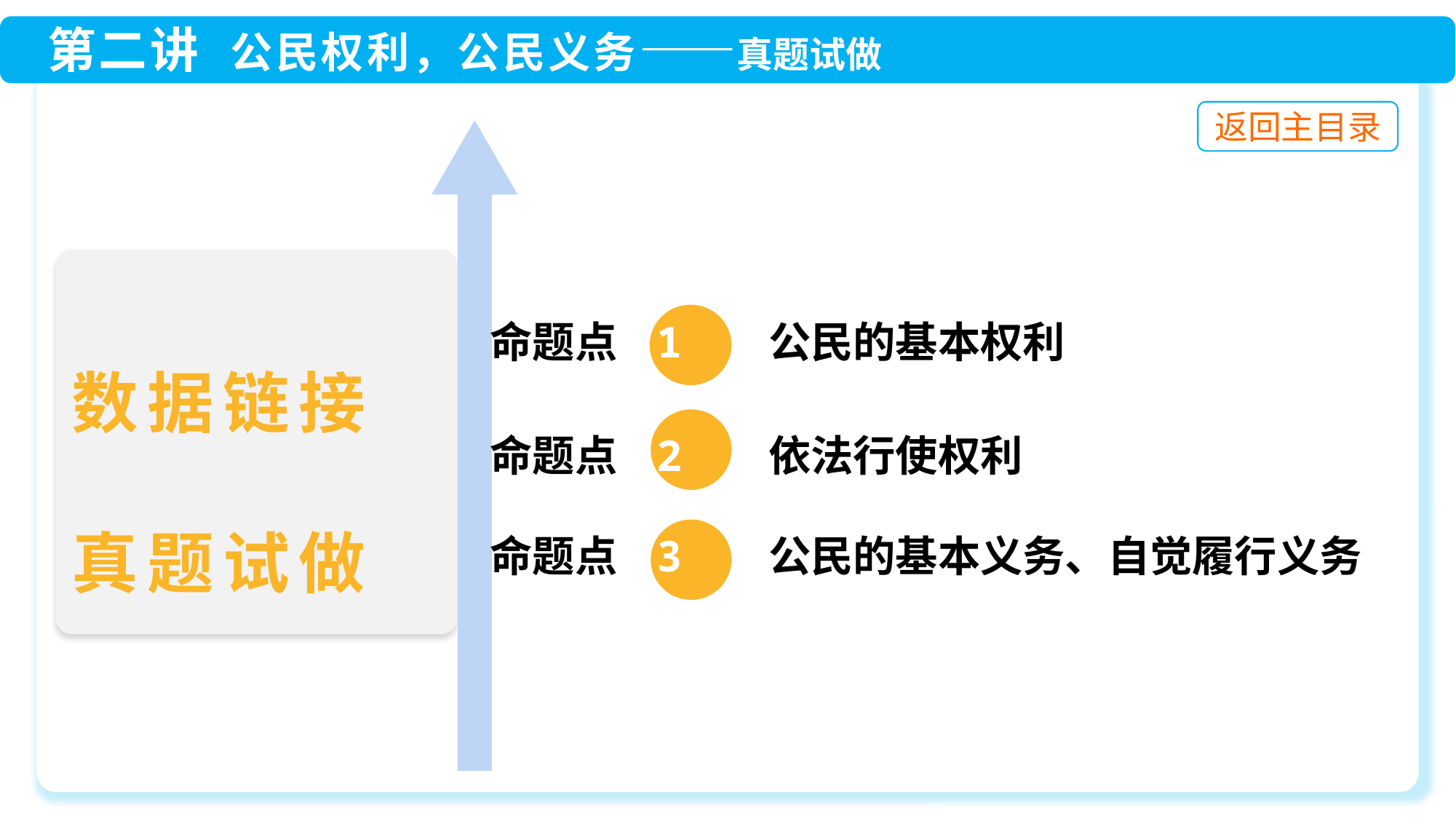

命题点   1   公民的基本权利
命题点   2   依法行使权利
命题点   3   公民的基本义务、自觉履行义务
数据链接
真题试做